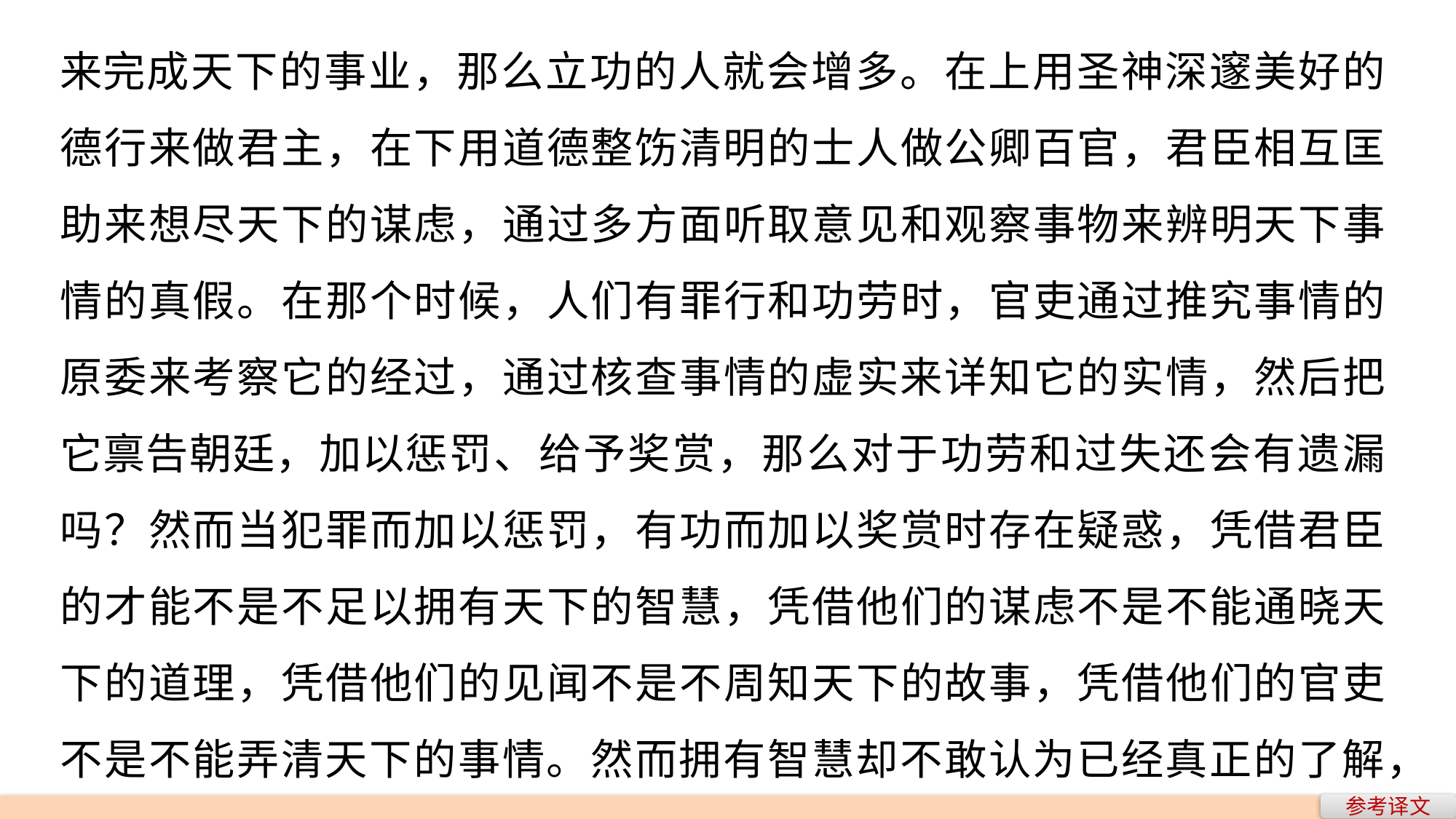

来完成天下的事业，那么立功的人就会增多。在上用圣神深邃美好的德行来做君主，在下用道德整饬清明的士人做公卿百官，君臣相互匡助来想尽天下的谋虑，通过多方面听取意见和观察事物来辨明天下事情的真假。在那个时候，人们有罪行和功劳时，官吏通过推究事情的原委来考察它的经过，通过核查事情的虚实来详知它的实情，然后把它禀告朝廷，加以惩罚、给予奖赏，那么对于功劳和过失还会有遗漏吗？然而当犯罪而加以惩罚，有功而加以奖赏时存在疑惑，凭借君臣的才能不是不足以拥有天下的智慧，凭借他们的谋虑不是不能通晓天下的道理，凭借他们的见闻不是不周知天下的故事，凭借他们的官吏不是不能弄清天下的事情。然而拥有智慧却不敢认为已经真正的了解，
参考译文